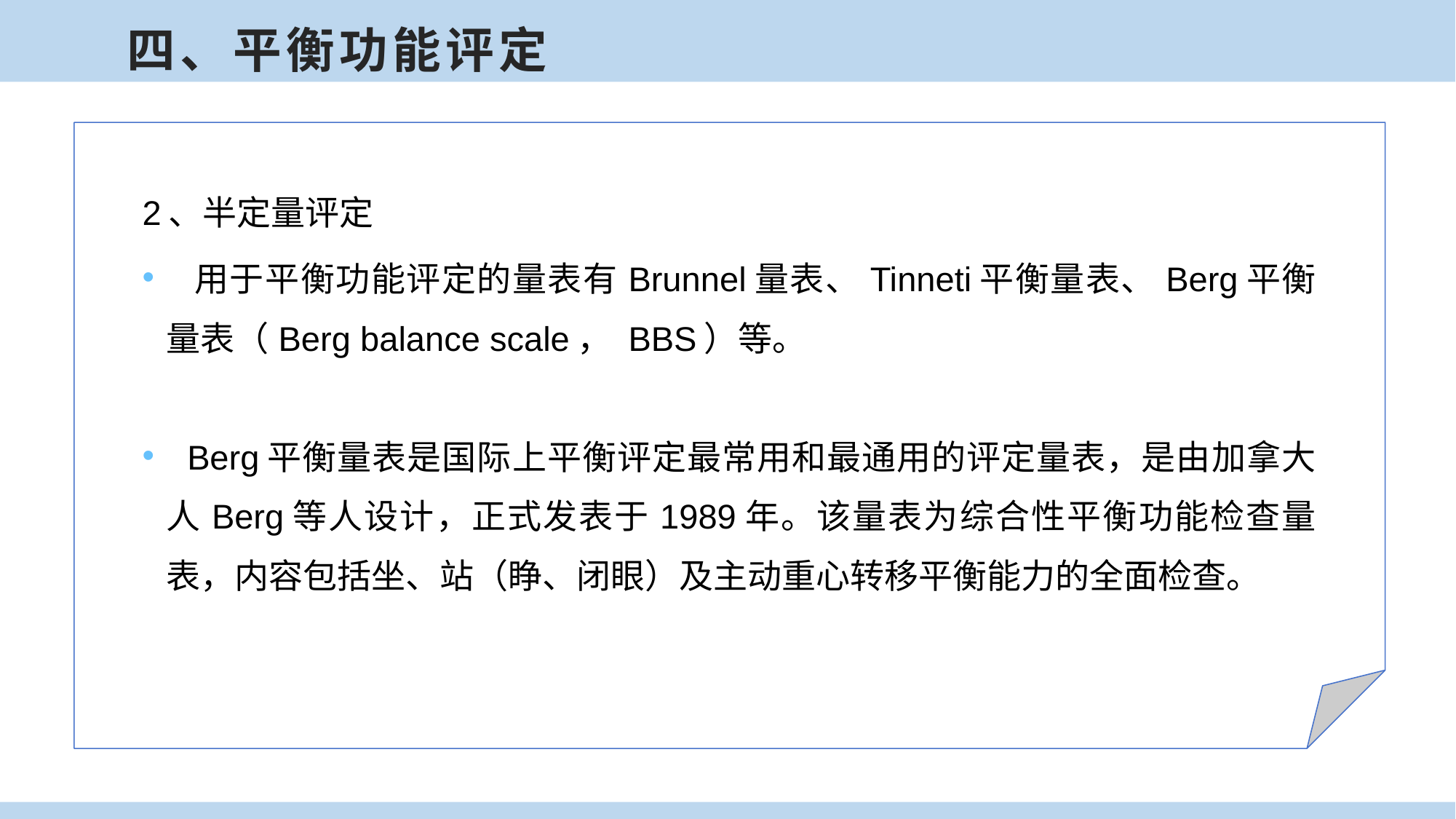

四、平衡功能评定

2、半定量评定
  用于平衡功能评定的量表有Brunnel量表、Tinneti平衡量表、Berg平衡量表（Berg balance scale， BBS）等。

  Berg平衡量表是国际上平衡评定最常用和最通用的评定量表，是由加拿大人Berg等人设计，正式发表于1989年。该量表为综合性平衡功能检查量表，内容包括坐、站（睁、闭眼）及主动重心转移平衡能力的全面检查。